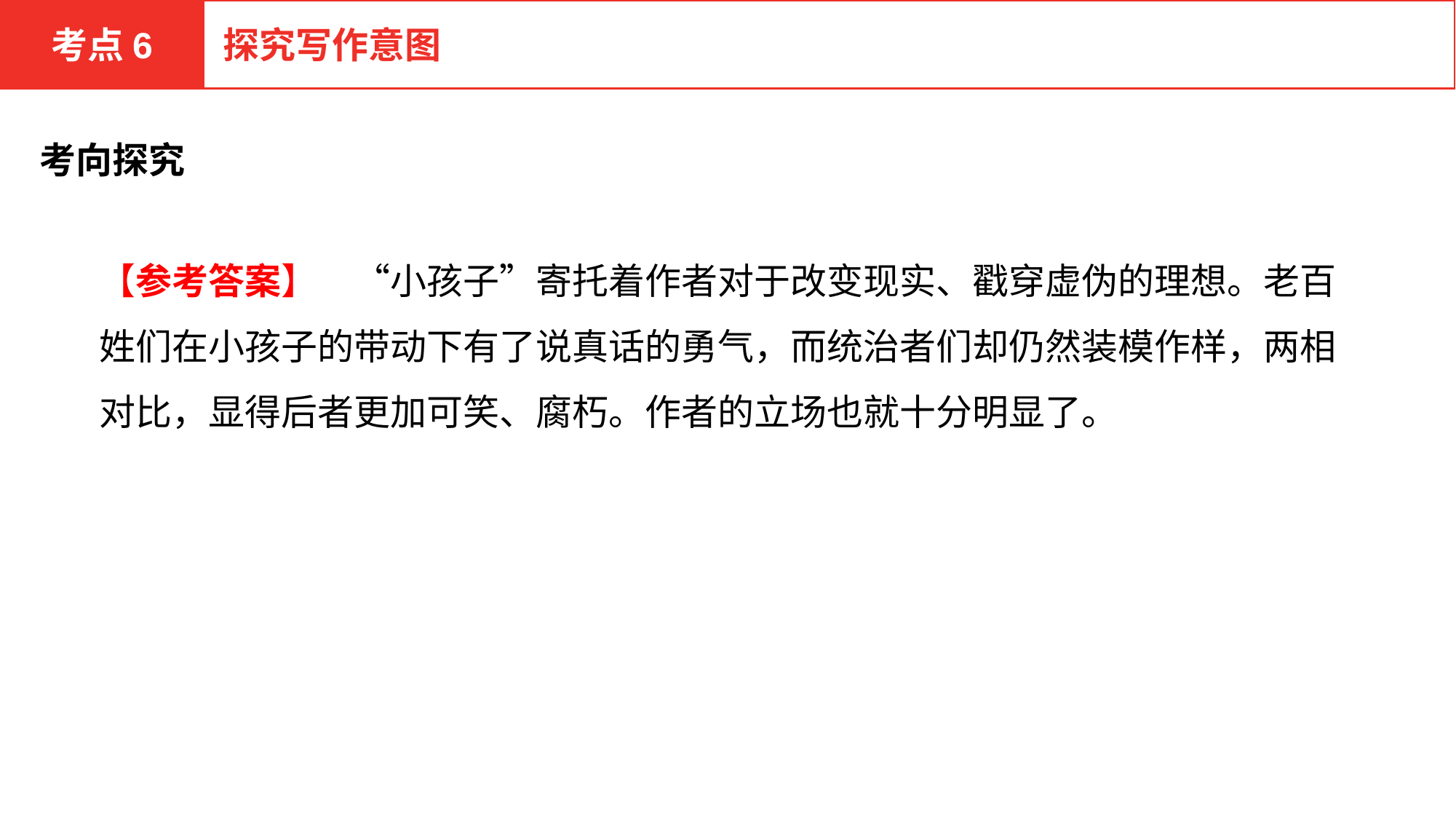

考点6
探究写作意图
考向探究

【参考答案】　“小孩子”寄托着作者对于改变现实、戳穿虚伪的理想。老百姓们在小孩子的带动下有了说真话的勇气，而统治者们却仍然装模作样，两相对比，显得后者更加可笑、腐朽。作者的立场也就十分明显了。